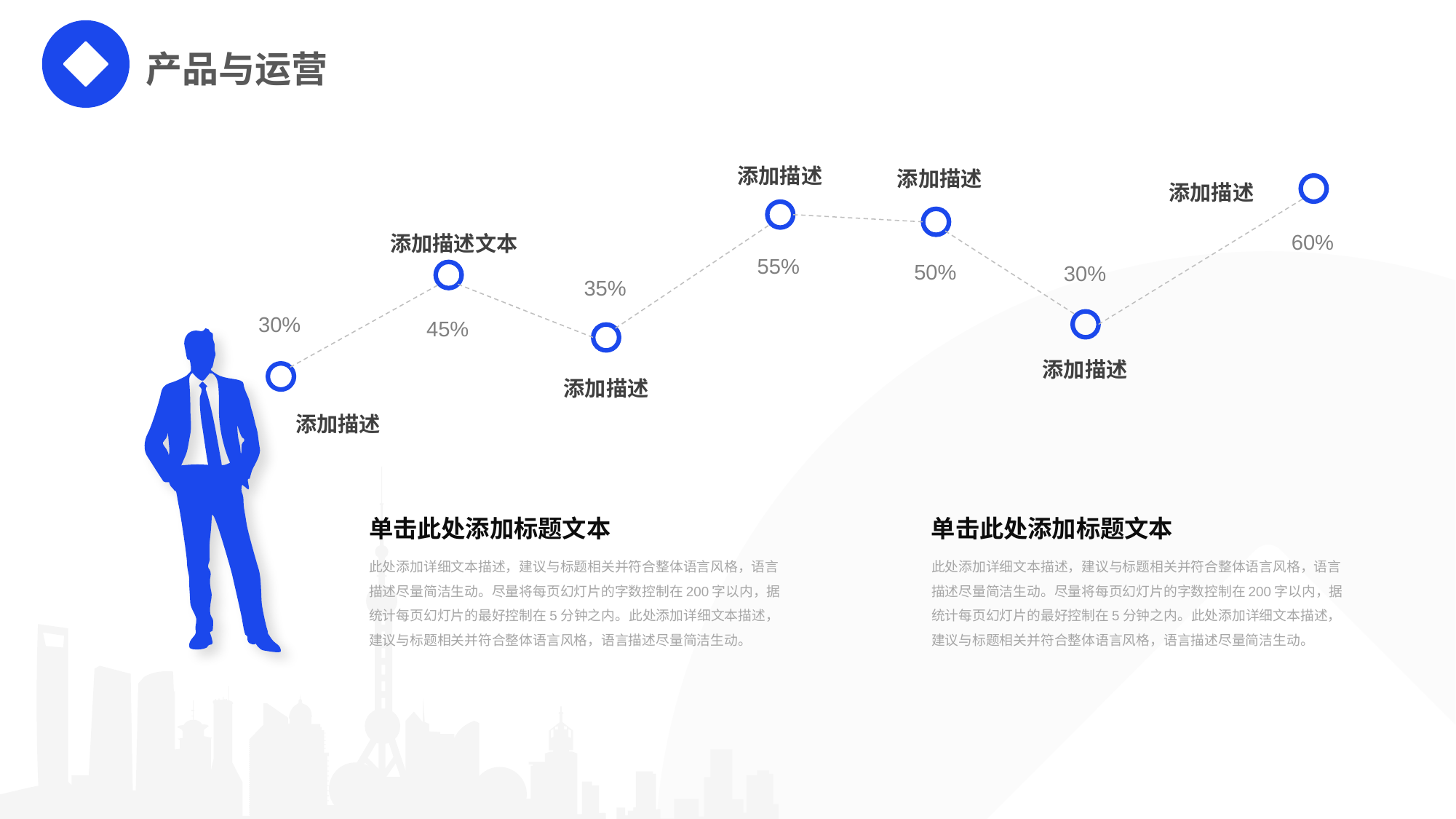

产品与运营
添加描述
添加描述
添加描述

60%
添加描述文本
55%
50%
30%

35%
30%
45%

添加描述

添加描述
添加描述
单击此处添加标题文本
此处添加详细文本描述，建议与标题相关并符合整体语言风格，语言描述尽量简洁生动。尽量将每页幻灯片的字数控制在200字以内，据统计每页幻灯片的最好控制在5分钟之内。此处添加详细文本描述，建议与标题相关并符合整体语言风格，语言描述尽量简洁生动。
单击此处添加标题文本
此处添加详细文本描述，建议与标题相关并符合整体语言风格，语言描述尽量简洁生动。尽量将每页幻灯片的字数控制在200字以内，据统计每页幻灯片的最好控制在5分钟之内。此处添加详细文本描述，建议与标题相关并符合整体语言风格，语言描述尽量简洁生动。